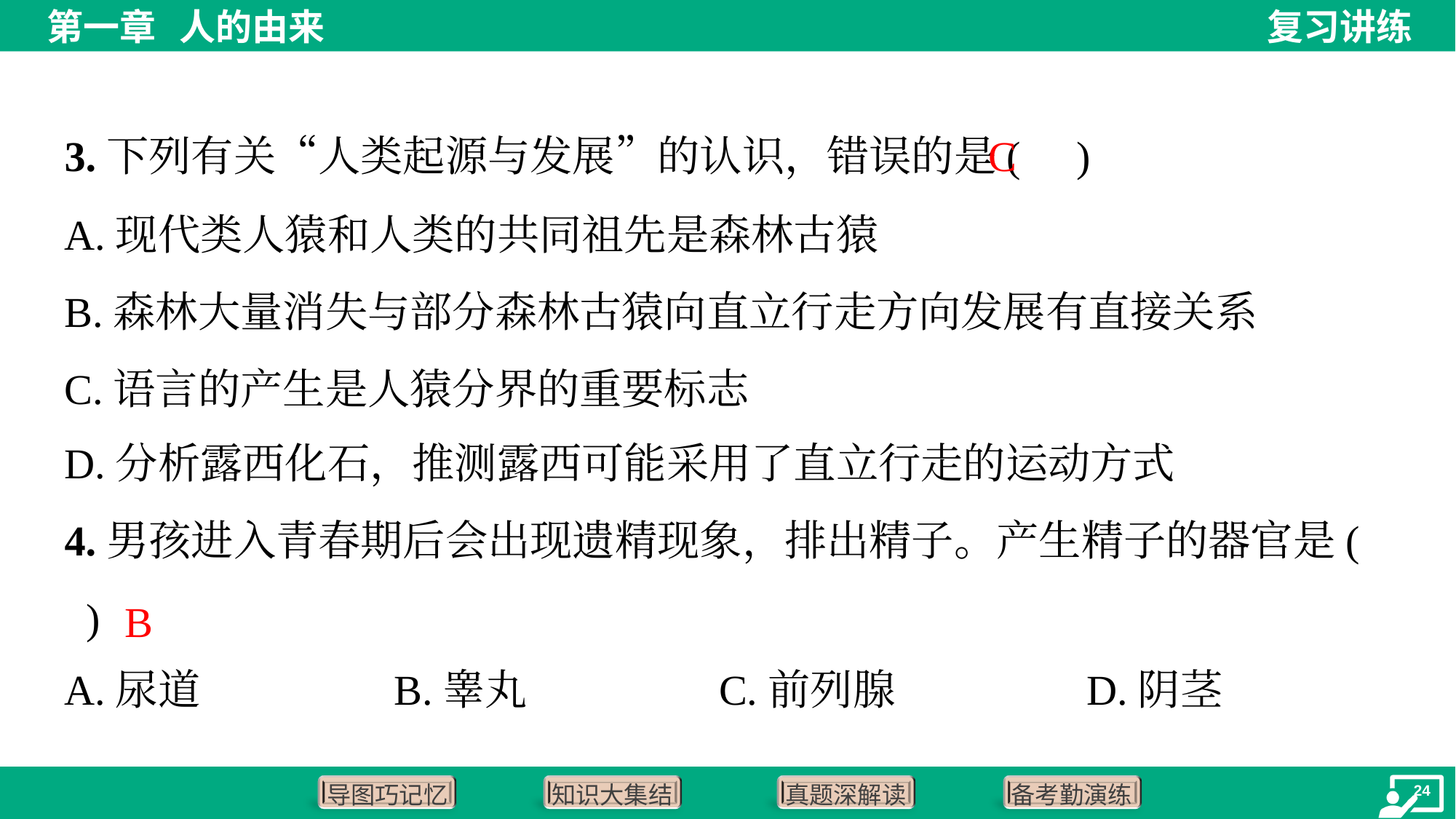

C
3.下列有关“人类起源与发展”的认识，错误的是(     )
A.现代类人猿和人类的共同祖先是森林古猿
B.森林大量消失与部分森林古猿向直立行走方向发展有直接关系
C.语言的产生是人猿分界的重要标志
D.分析露西化石，推测露西可能采用了直立行走的运动方式
4.男孩进入青春期后会出现遗精现象，排出精子。产生精子的器官是(     )
B
A.尿道	B.睾丸	C.前列腺	D.阴茎